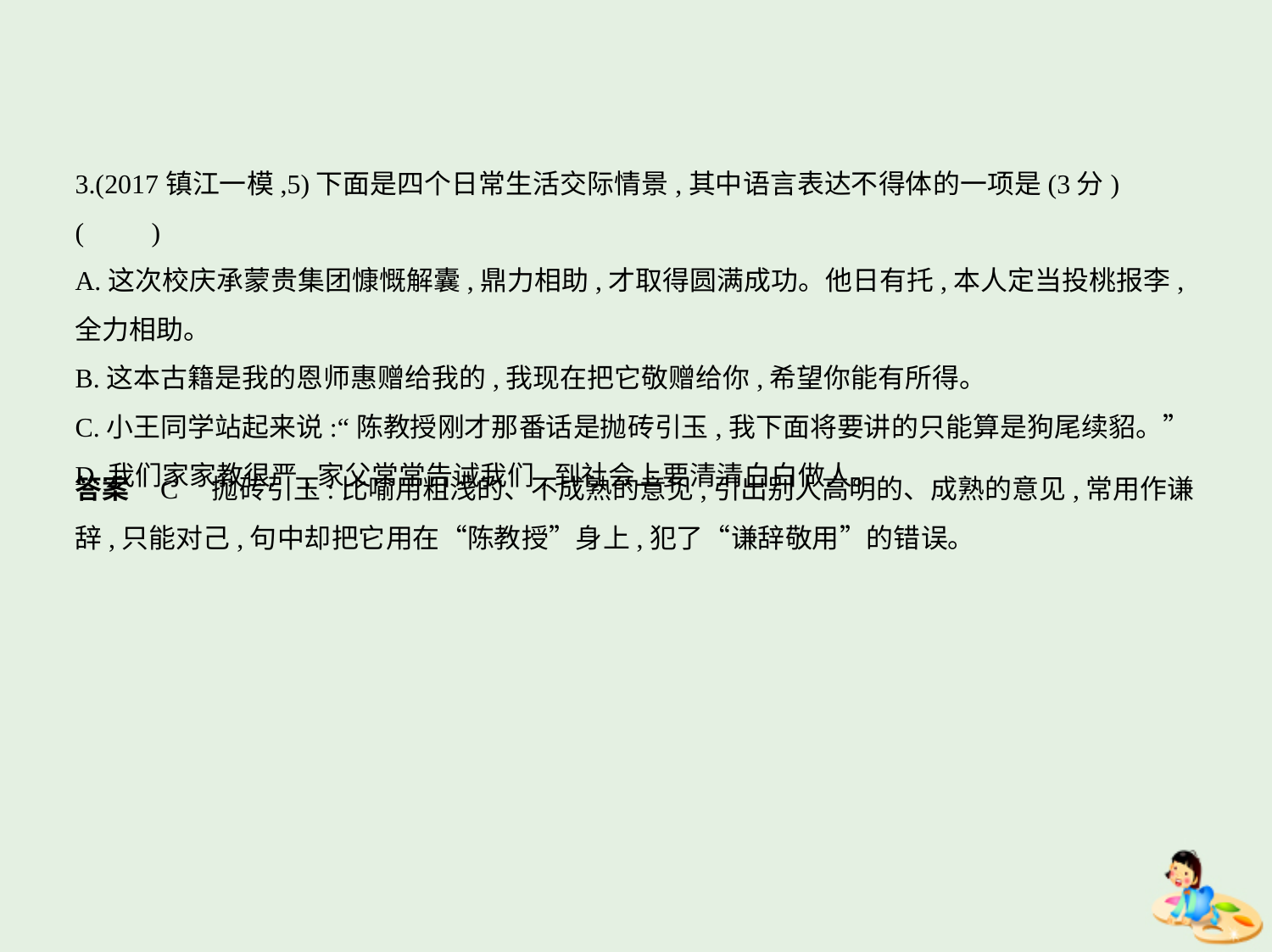

3.(2017镇江一模,5)下面是四个日常生活交际情景,其中语言表达不得体的一项是(3分) (    　)
A.这次校庆承蒙贵集团慷慨解囊,鼎力相助,才取得圆满成功。他日有托,本人定当投桃报李,
全力相助。
B.这本古籍是我的恩师惠赠给我的,我现在把它敬赠给你,希望你能有所得。
C.小王同学站起来说:“陈教授刚才那番话是抛砖引玉,我下面将要讲的只能算是狗尾续貂。”
D.我们家家教很严,家父常常告诫我们,到社会上要清清白白做人。
答案    C　抛砖引玉:比喻用粗浅的、不成熟的意见,引出别人高明的、成熟的意见,常用作谦
辞,只能对己,句中却把它用在“陈教授”身上,犯了“谦辞敬用”的错误。